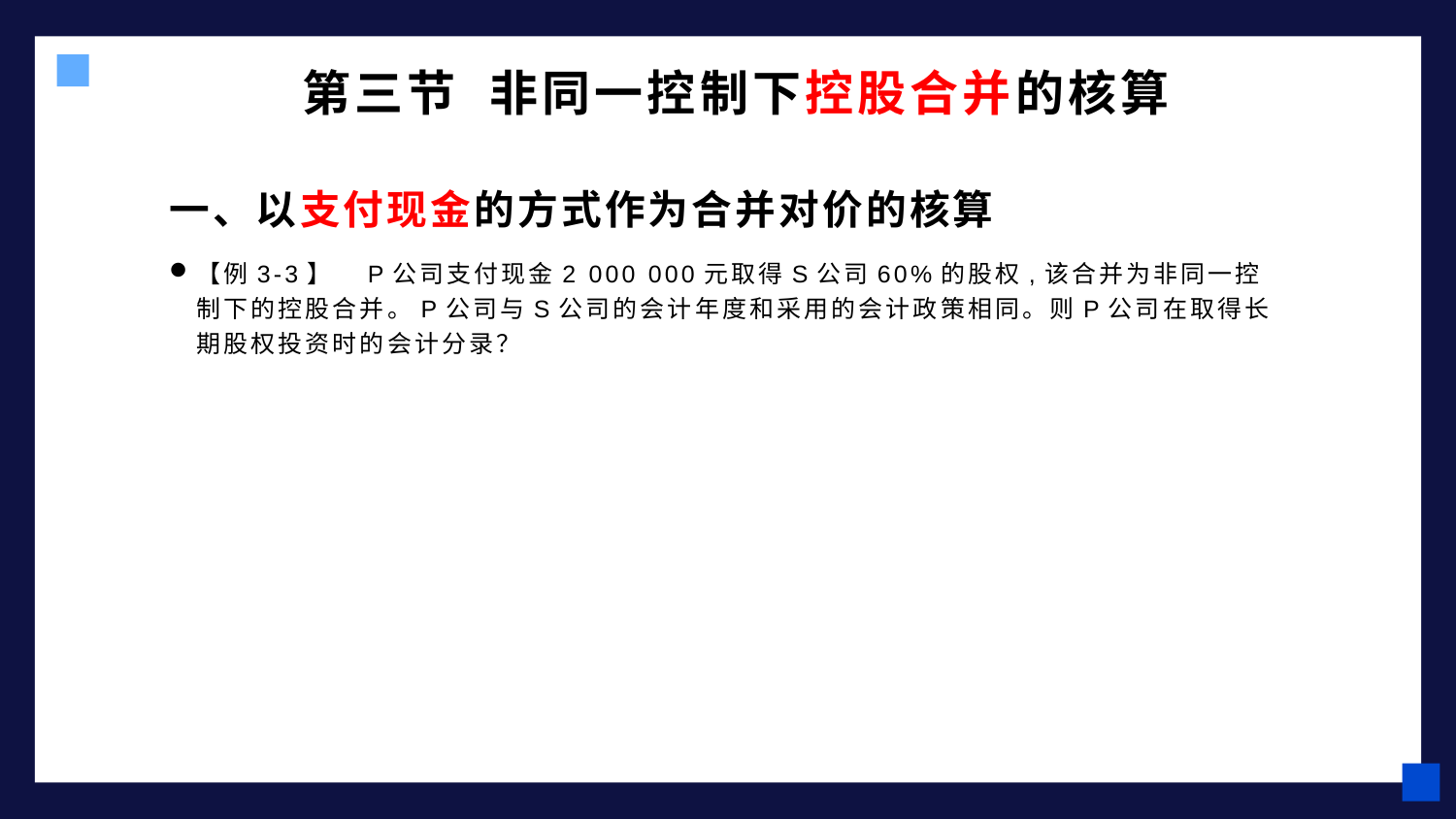

# 第三节  非同一控制下控股合并的核算
一、以支付现金的方式作为合并对价的核算
【例3-3】　P公司支付现金2 000 000元取得S公司60%的股权,该合并为非同一控制下的控股合并。P公司与S公司的会计年度和采用的会计政策相同。则P公司在取得长期股权投资时的会计分录？